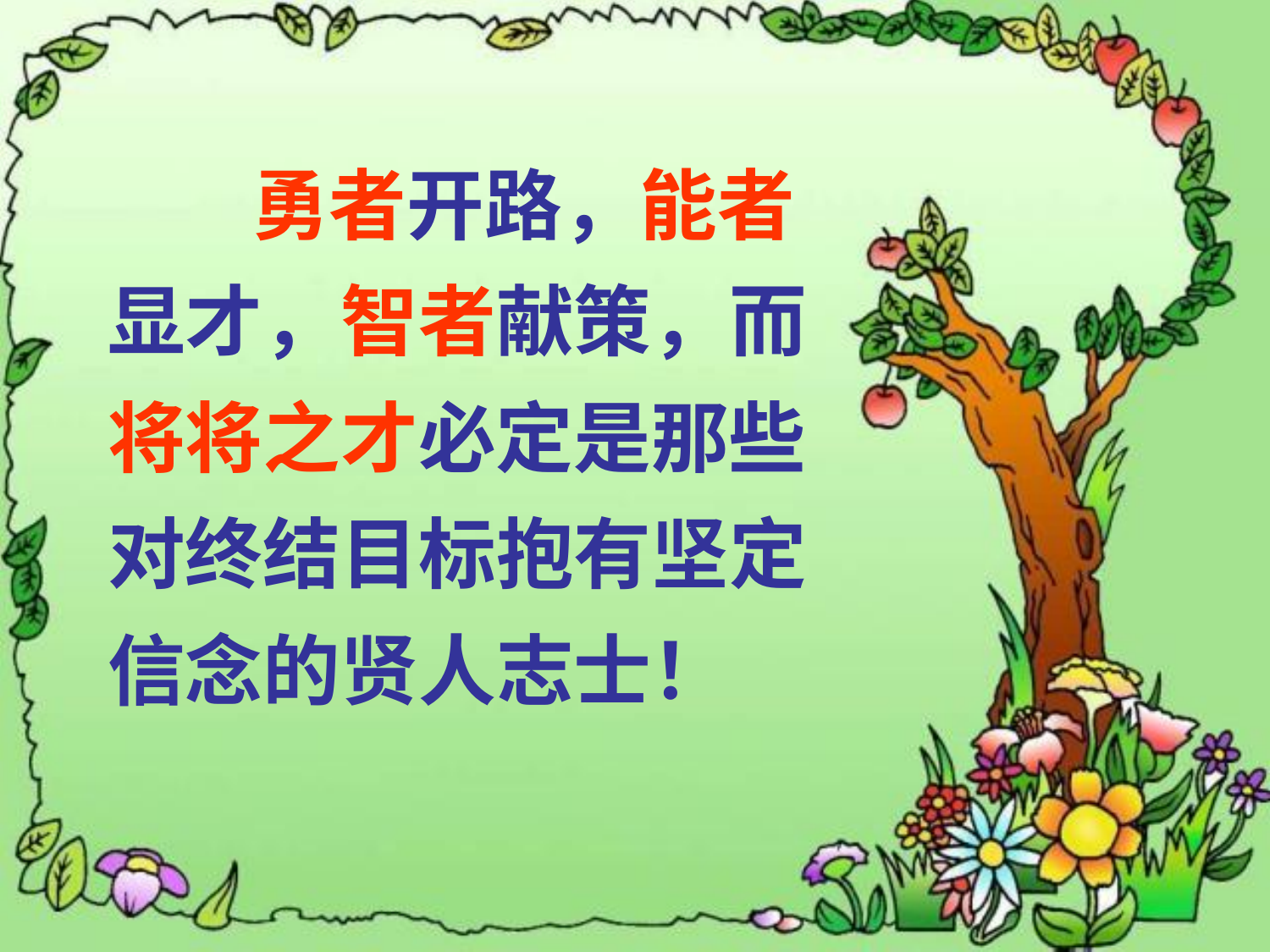

勇者开路，能者显才，智者献策，而将将之才必定是那些对终结目标抱有坚定信念的贤人志士！